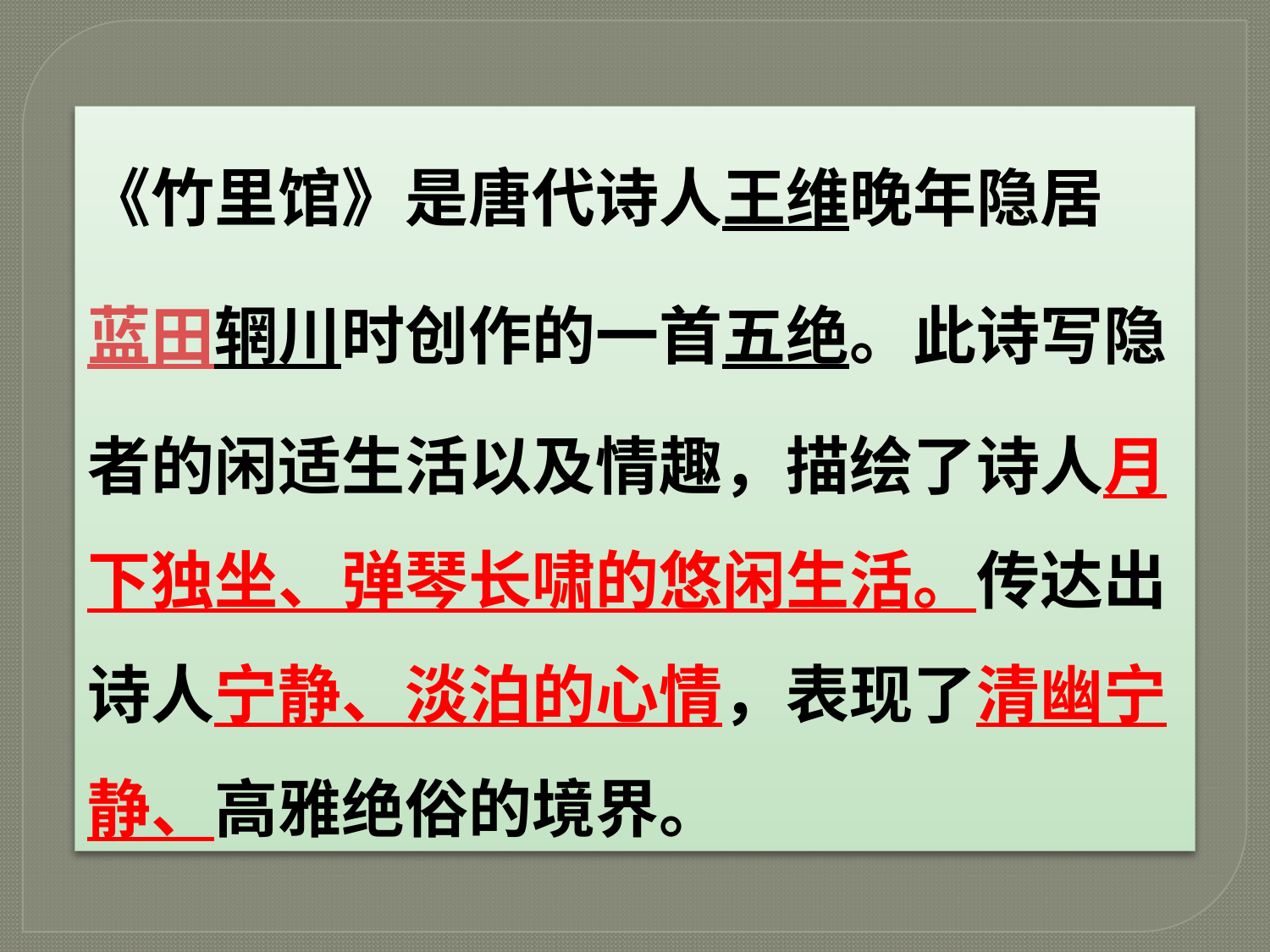

《竹里馆》是唐代诗人王维晚年隐居蓝田辋川时创作的一首五绝。此诗写隐者的闲适生活以及情趣，描绘了诗人月下独坐、弹琴长啸的悠闲生活。传达出诗人宁静、淡泊的心情，表现了清幽宁静、高雅绝俗的境界。